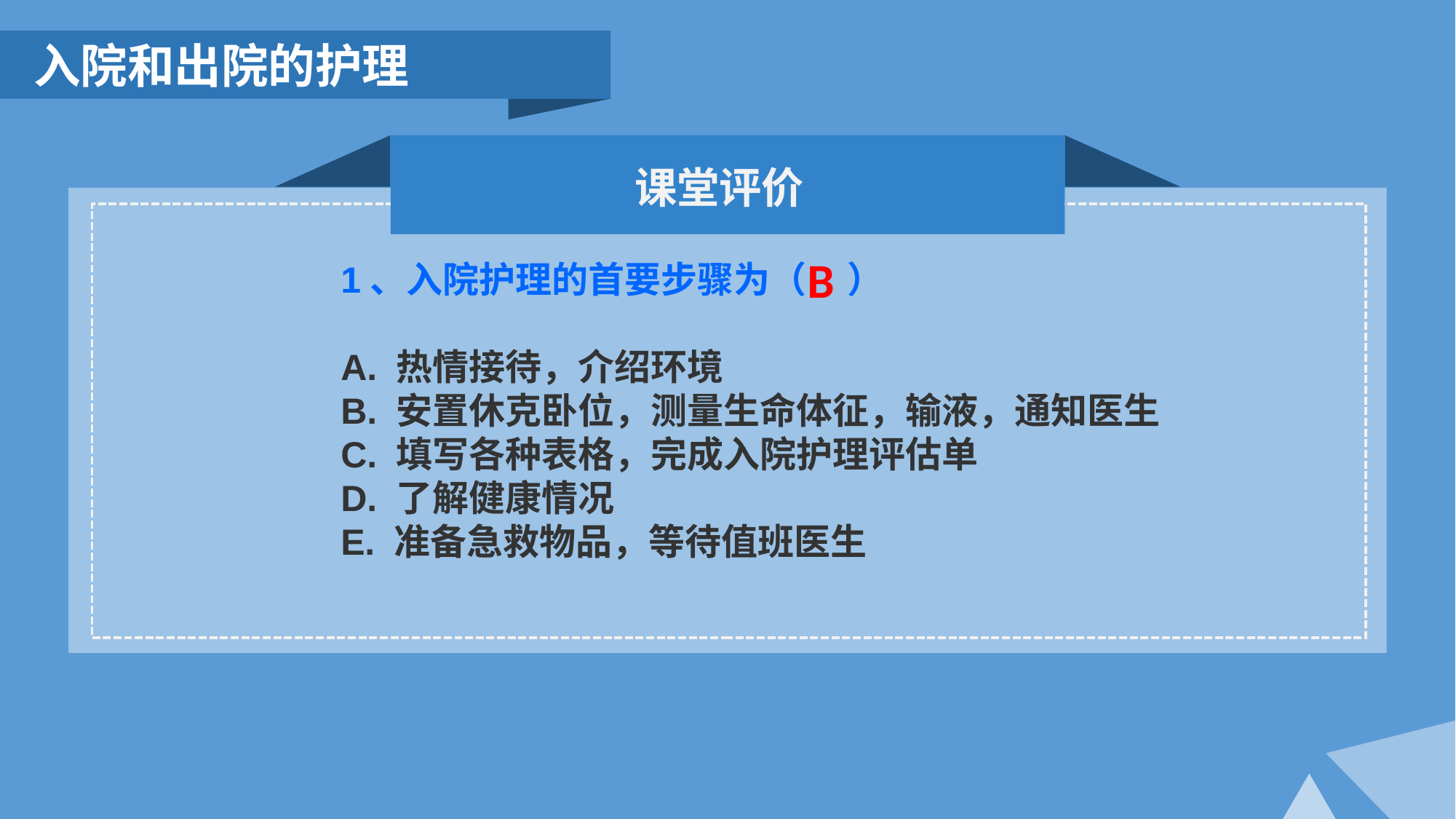

入院和出院的护理

课堂评价

B
1、入院护理的首要步骤为（     ）

A. 热情接待，介绍环境
B. 安置休克卧位，测量生命体征，输液，通知医生
C. 填写各种表格，完成入院护理评估单
D. 了解健康情况
E. 准备急救物品，等待值班医生